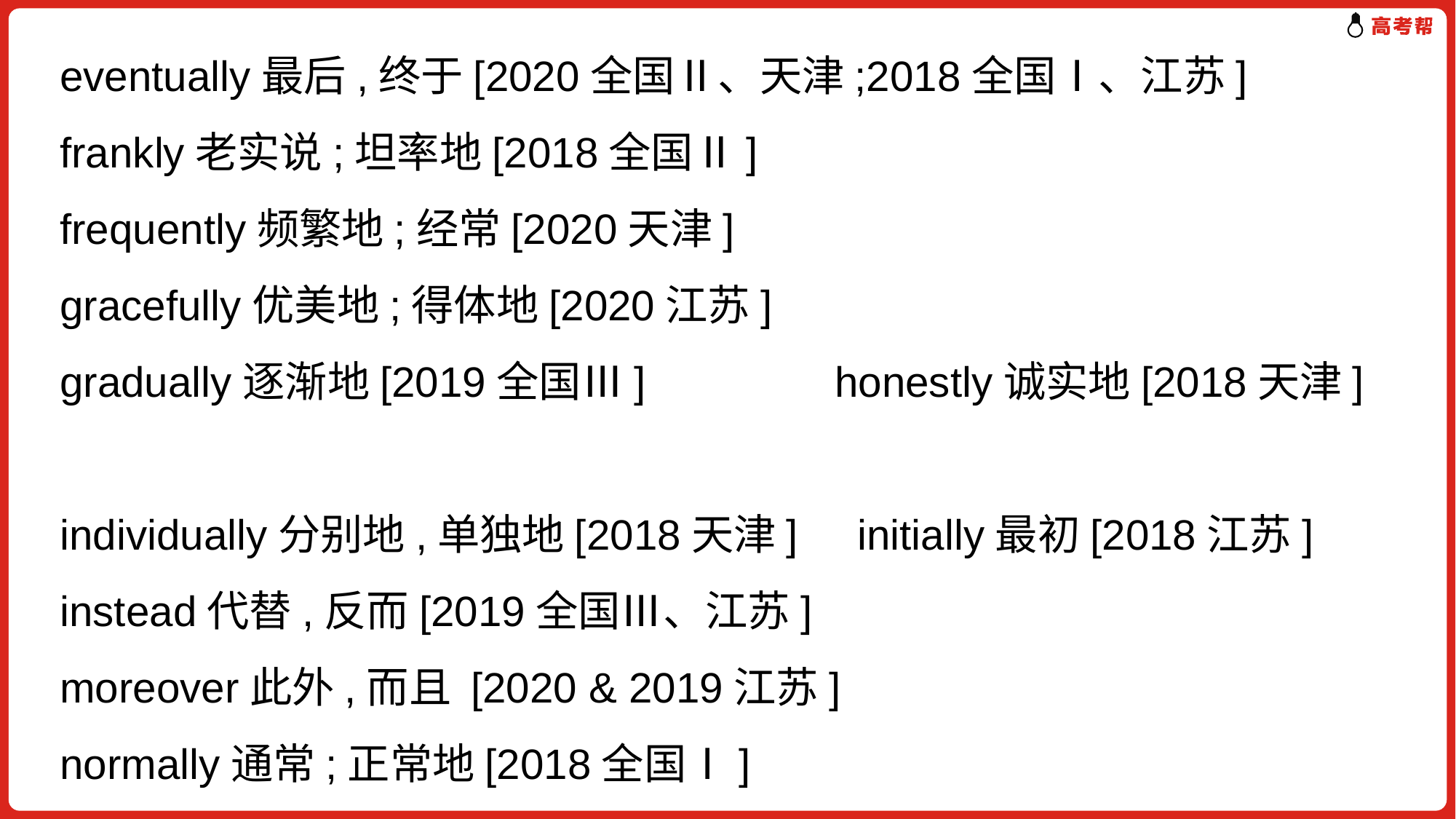

eventually最后,终于[2020全国Ⅱ、天津;2018全国Ⅰ、江苏]
frankly老实说;坦率地[2018全国Ⅱ]
frequently频繁地;经常[2020天津]
gracefully优美地;得体地[2020江苏]
gradually逐渐地[2019全国Ⅲ]                honestly诚实地[2018天津]
individually分别地,单独地[2018天津]     initially最初[2018江苏]
instead代替,反而[2019全国Ⅲ、江苏]
moreover此外,而且 [2020 & 2019江苏]
normally通常;正常地[2018全国Ⅰ]
obviously显然[2020浙江;2019全国Ⅰ、全国Ⅲ]